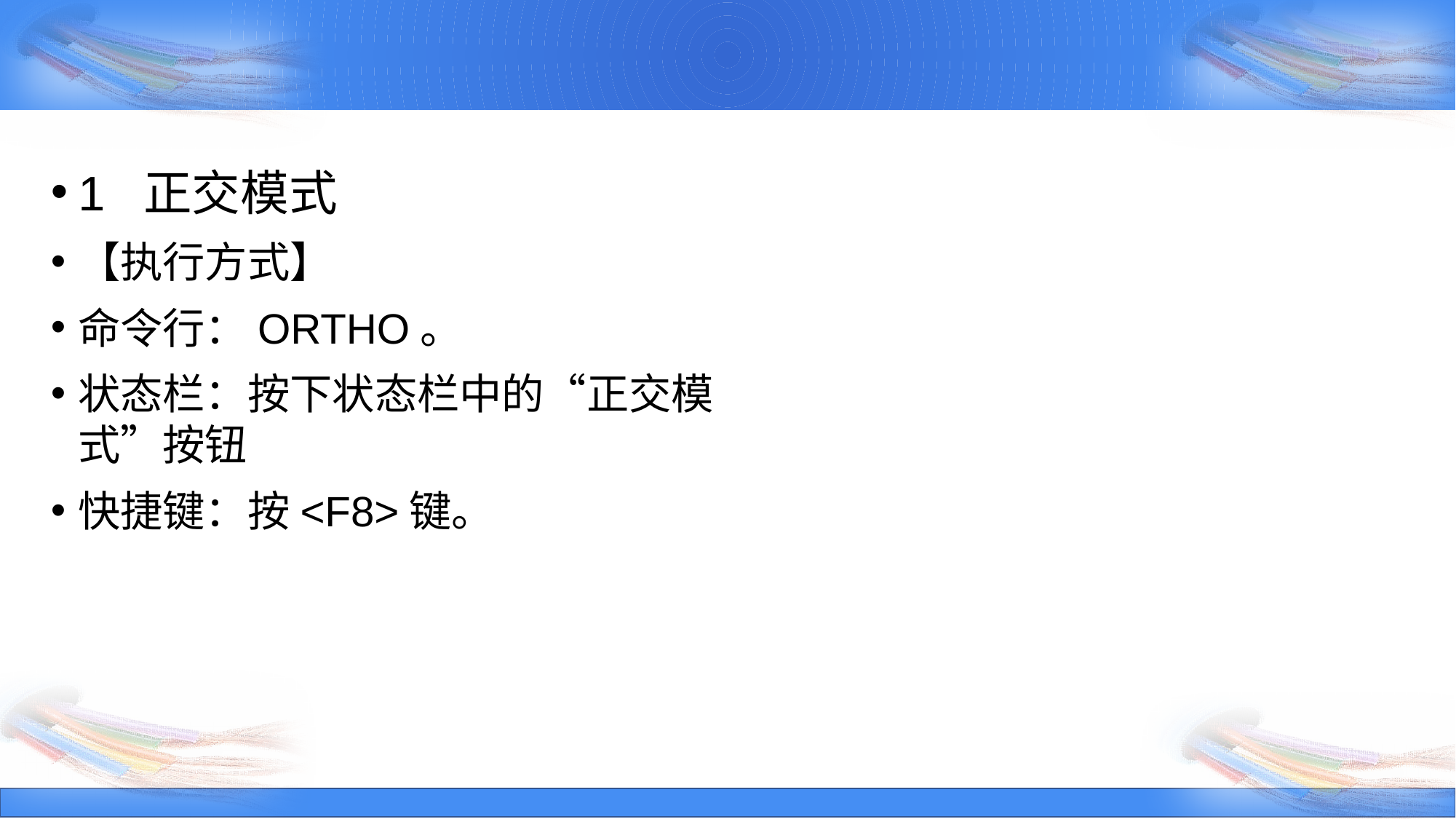

1  正交模式
【执行方式】
命令行：ORTHO。
状态栏：按下状态栏中的“正交模式”按钮
快捷键：按<F8>键。